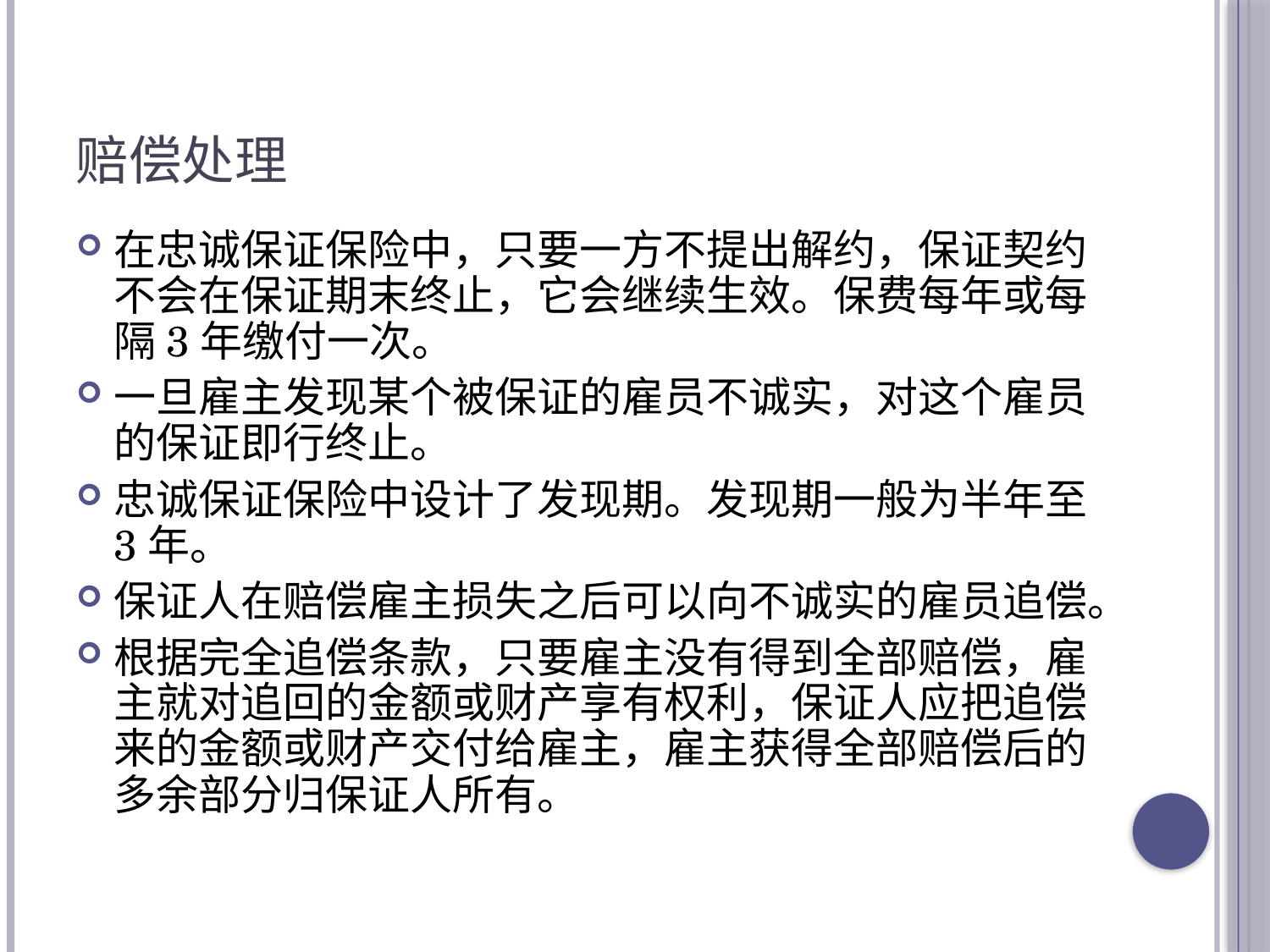

# 赔偿处理
在忠诚保证保险中，只要一方不提出解约，保证契约不会在保证期末终止，它会继续生效。保费每年或每隔3年缴付一次。
一旦雇主发现某个被保证的雇员不诚实，对这个雇员的保证即行终止。
忠诚保证保险中设计了发现期。发现期一般为半年至3年。
保证人在赔偿雇主损失之后可以向不诚实的雇员追偿。
根据完全追偿条款，只要雇主没有得到全部赔偿，雇主就对追回的金额或财产享有权利，保证人应把追偿来的金额或财产交付给雇主，雇主获得全部赔偿后的多余部分归保证人所有。